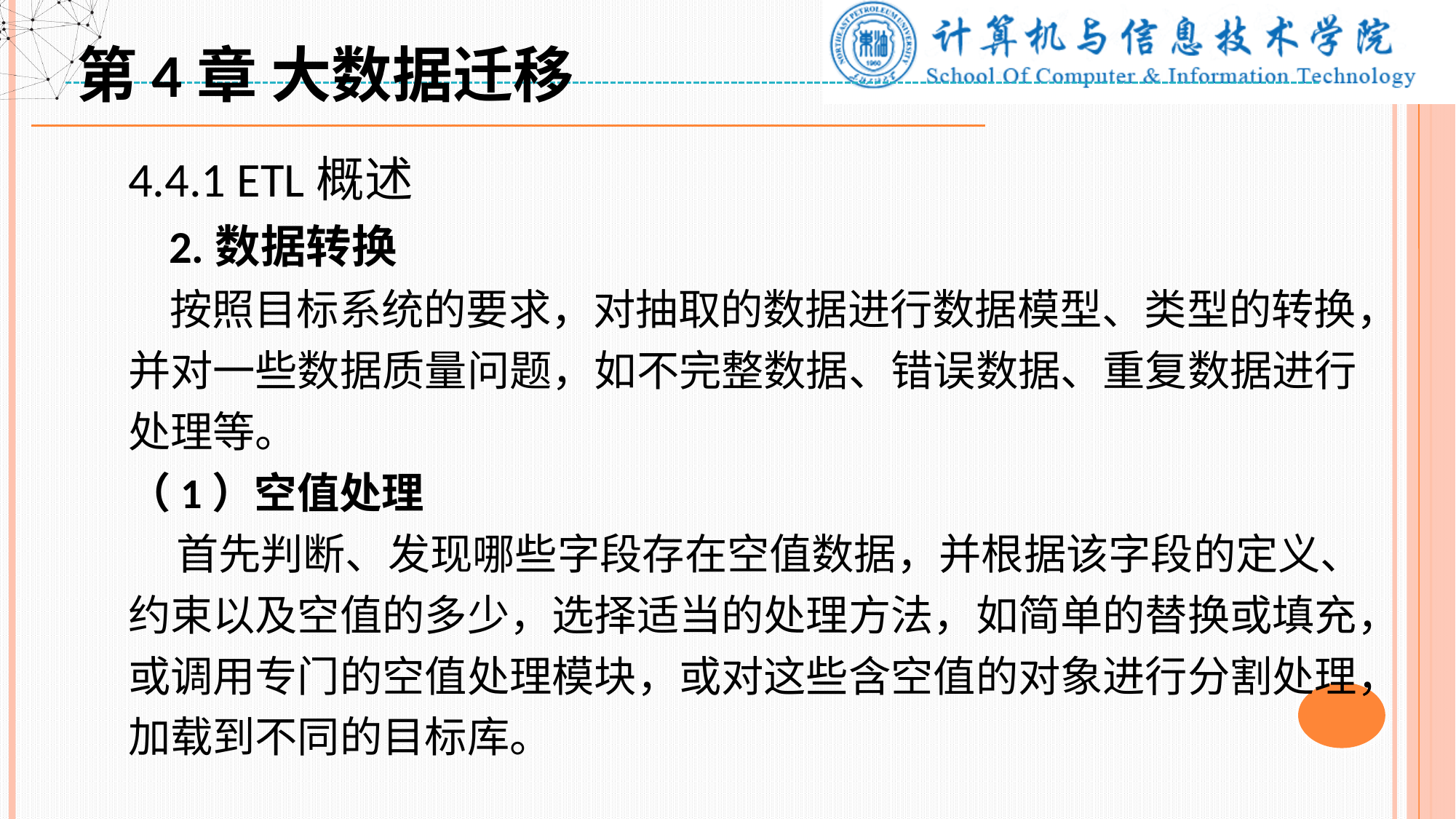

第4章 大数据迁移
4.4.1 ETL概述
     2.数据转换
    按照目标系统的要求，对抽取的数据进行数据模型、类型的转换，并对一些数据质量问题，如不完整数据、错误数据、重复数据进行处理等。
（1）空值处理
    首先判断、发现哪些字段存在空值数据，并根据该字段的定义、约束以及空值的多少，选择适当的处理方法，如简单的替换或填充，或调用专门的空值处理模块，或对这些含空值的对象进行分割处理，加载到不同的目标库。